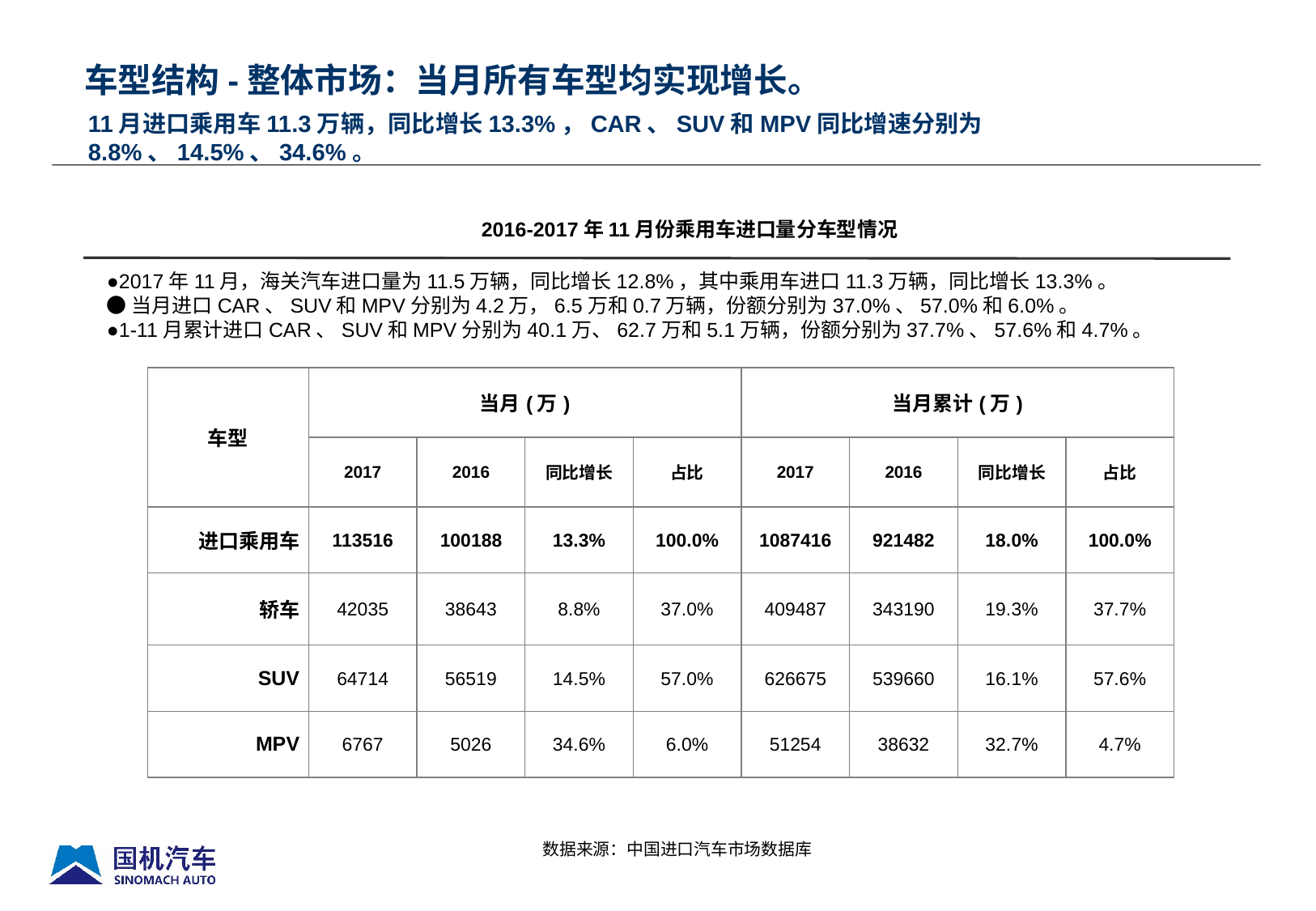

车型结构-整体市场：当月所有车型均实现增长。
# 11月进口乘用车11.3万辆，同比增长13.3%，CAR、suv和mpv同比增速分别为8.8%、14.5%、34.6%。
2016-2017年11月份乘用车进口量分车型情况

●2017年11月，海关汽车进口量为11.5万辆，同比增长12.8%，其中乘用车进口11.3万辆，同比增长13.3%。
●当月进口CAR、SUV和MPV分别为4.2万，6.5万和0.7万辆，份额分别为37.0%、57.0%和6.0%。
●1-11月累计进口CAR、SUV和MPV分别为40.1万、62.7万和5.1万辆，份额分别为37.7%、57.6%和4.7%。
| 车型 | 当月(万) |  |  |  | 当月累计(万) |  |  |  |
| --- | --- | --- | --- | --- | --- | --- | --- | --- |
|  | 2017 | 2016 | 同比增长 | 占比 | 2017 | 2016 | 同比增长 | 占比 |
| 进口乘用车 | 113516 | 100188 | 13.3% | 100.0% | 1087416 | 921482 | 18.0% | 100.0% |
| 轿车 | 42035 | 38643 | 8.8% | 37.0% | 409487 | 343190 | 19.3% | 37.7% |
| SUV | 64714 | 56519 | 14.5% | 57.0% | 626675 | 539660 | 16.1% | 57.6% |
| MPV | 6767 | 5026 | 34.6% | 6.0% | 51254 | 38632 | 32.7% | 4.7% |
数据来源：中国进口汽车市场数据库